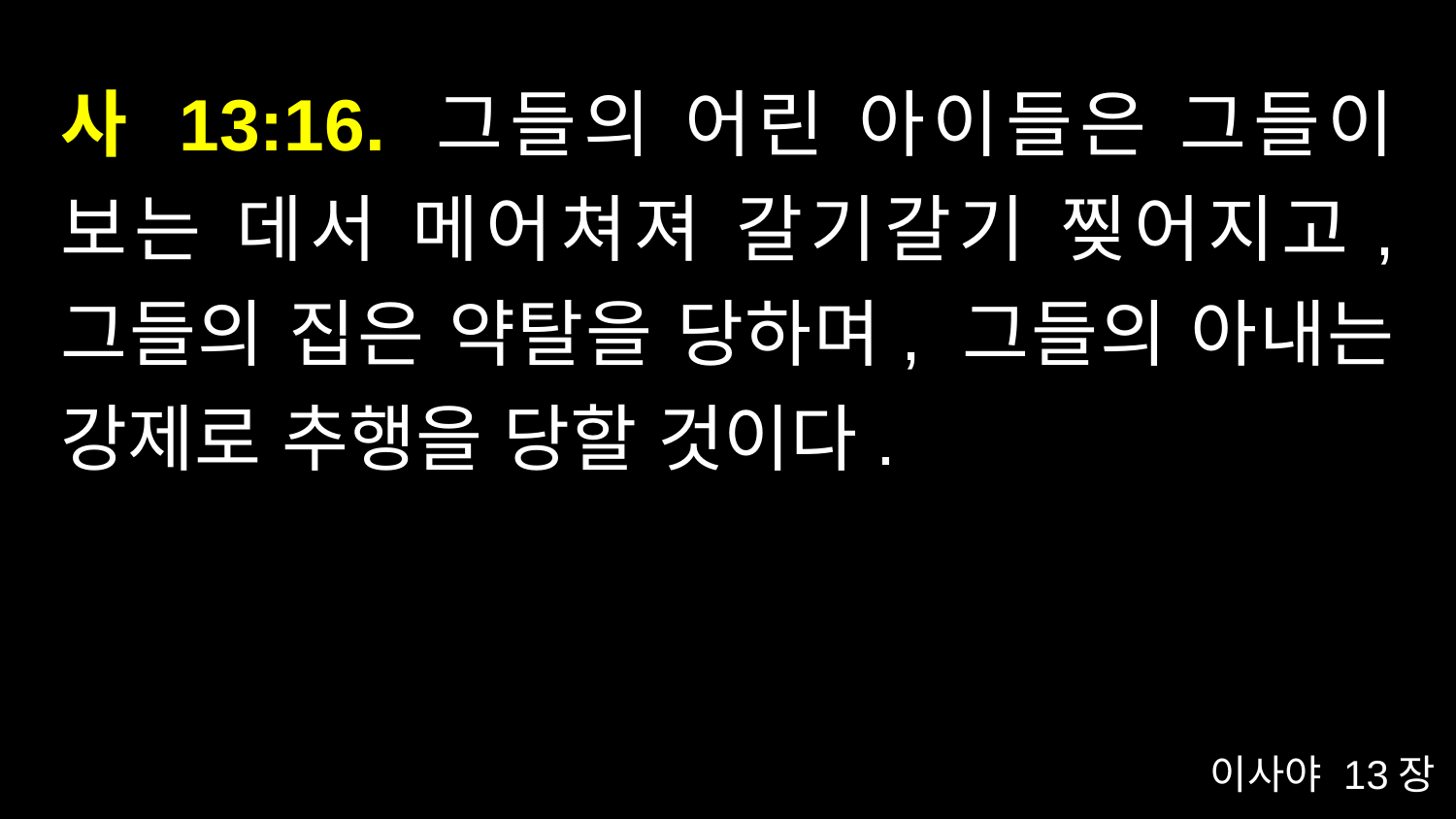

# 사 13:16. 그들의 어린 아이들은 그들이 보는 데서 메어쳐져 갈기갈기 찢어지고, 그들의 집은 약탈을 당하며, 그들의 아내는 강제로 추행을 당할 것이다.
이사야 13장